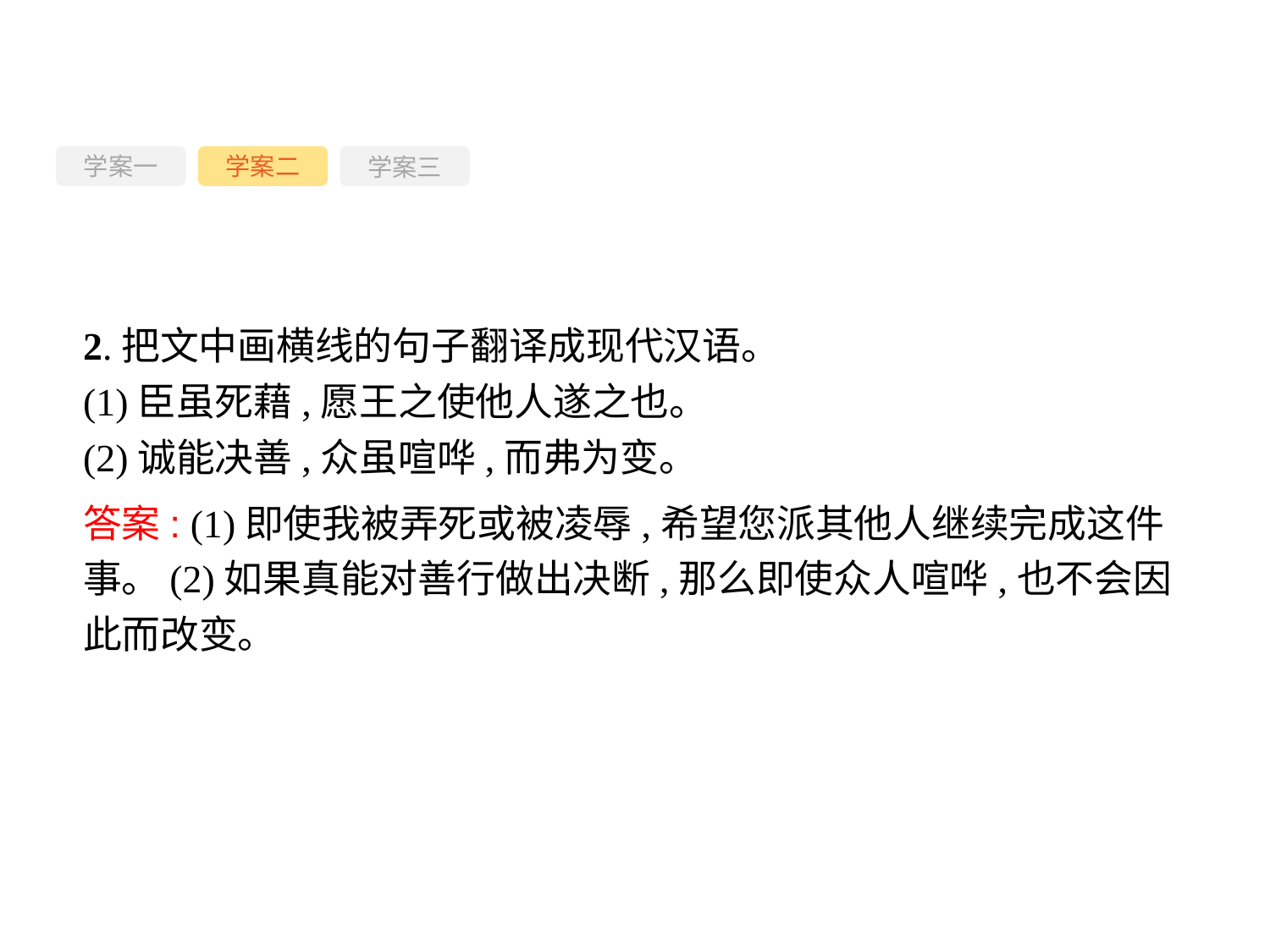

学案一
学案三
学案二
2.把文中画横线的句子翻译成现代汉语。
(1)臣虽死藉,愿王之使他人遂之也。
(2)诚能决善,众虽喧哗,而弗为变。
答案: (1)即使我被弄死或被凌辱,希望您派其他人继续完成这件事。(2)如果真能对善行做出决断,那么即使众人喧哗,也不会因此而改变。
-137-